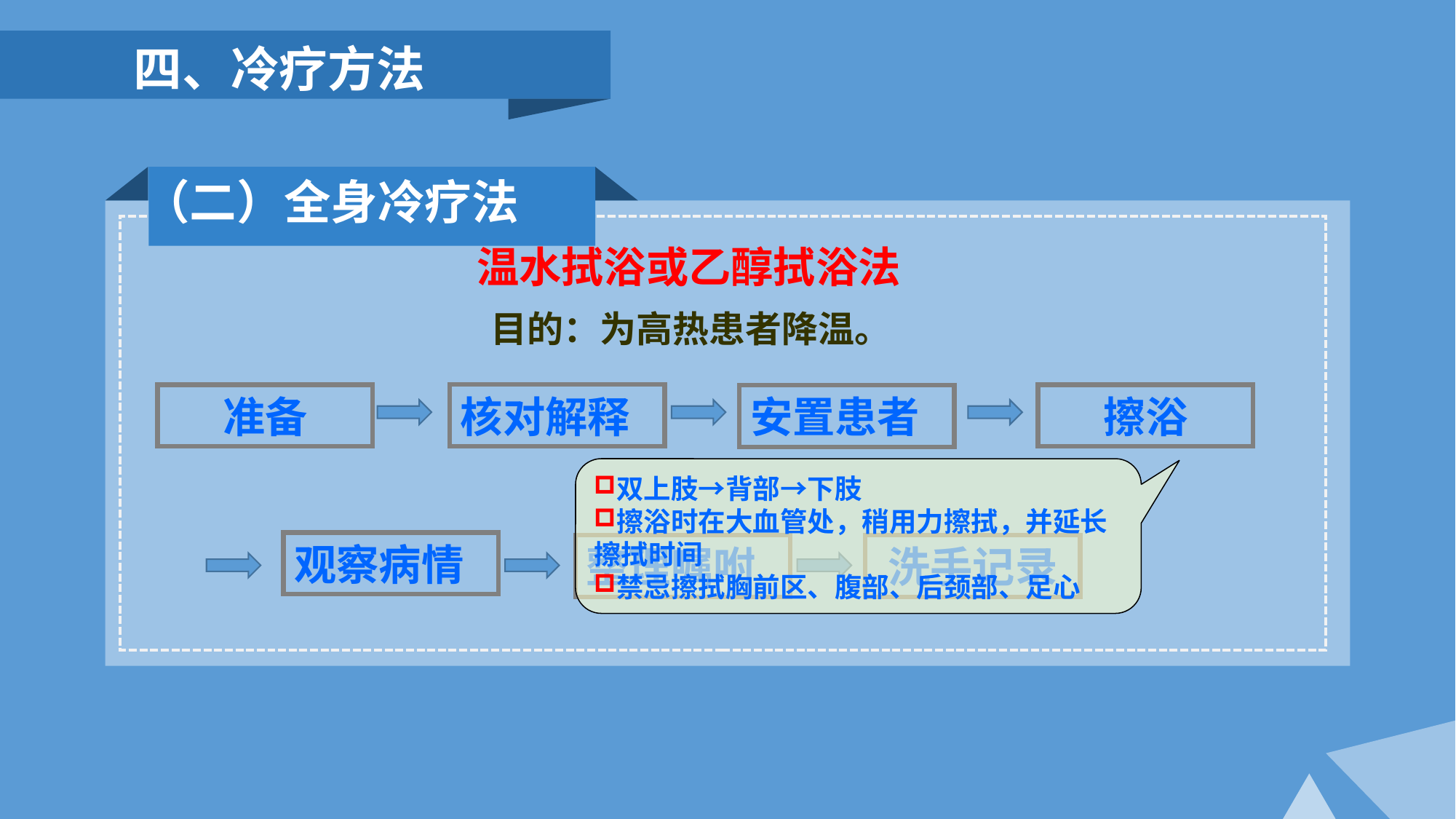

四、冷疗方法

       （二）全身冷疗法

温水拭浴或乙醇拭浴法
目的：为高热患者降温。

核对解释
擦浴
准备
安置患者

双上肢→背部→下肢
擦浴时在大血管处，稍用力擦拭，并延长擦拭时间
禁忌擦拭胸前区、腹部、后颈部、足心
观察病情
洗手记录
整理嘱咐